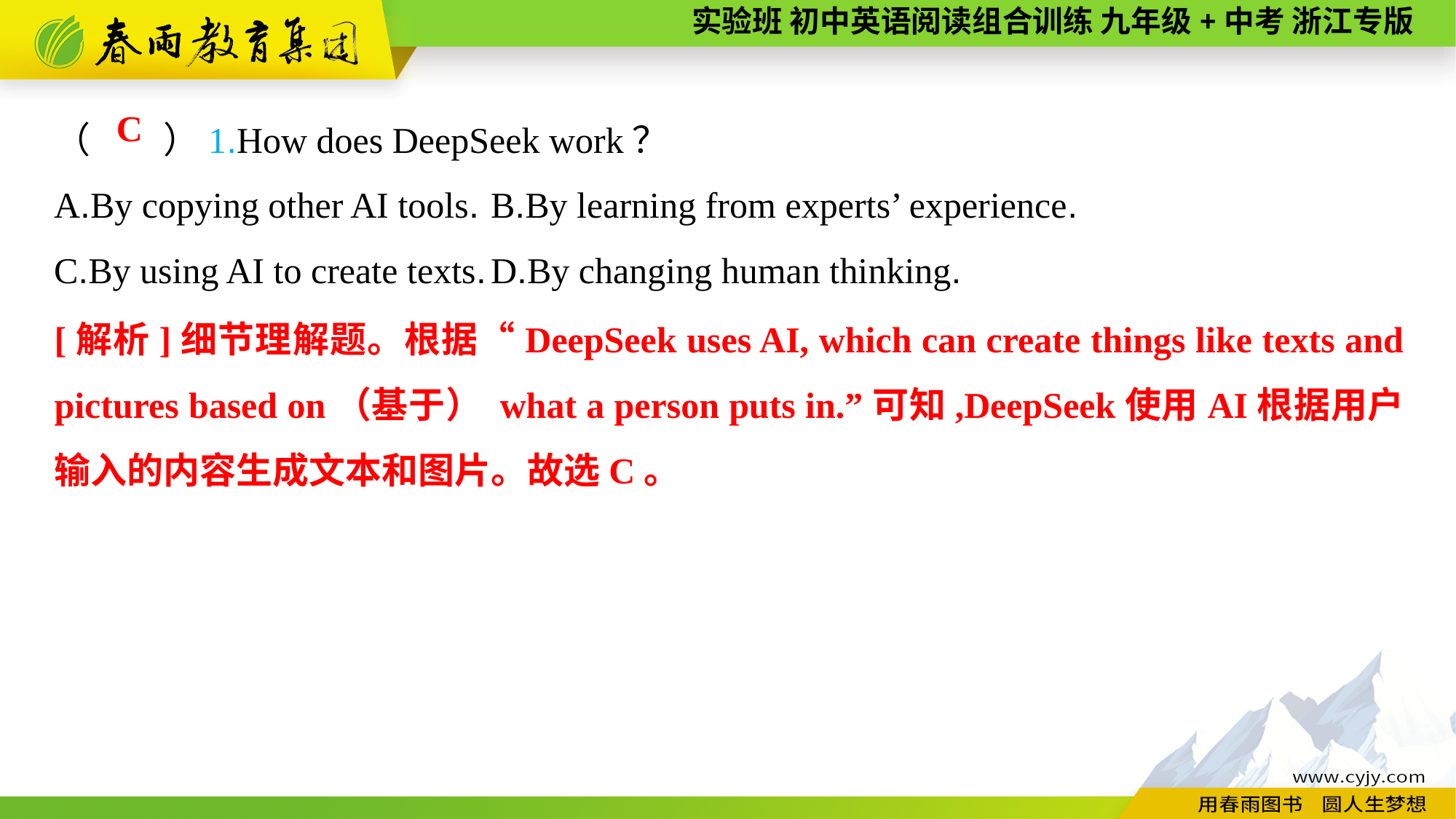

（　　）1.How does DeepSeek work？
A.By copying other AI tools.	B.By learning from experts’ experience.
C.By using AI to create texts.	D.By changing human thinking.
C
[解析]细节理解题。根据“DeepSeek uses AI, which can create things like texts and pictures based on（基于） what a person puts in.”可知,DeepSeek使用AI根据用户输入的内容生成文本和图片。故选C。